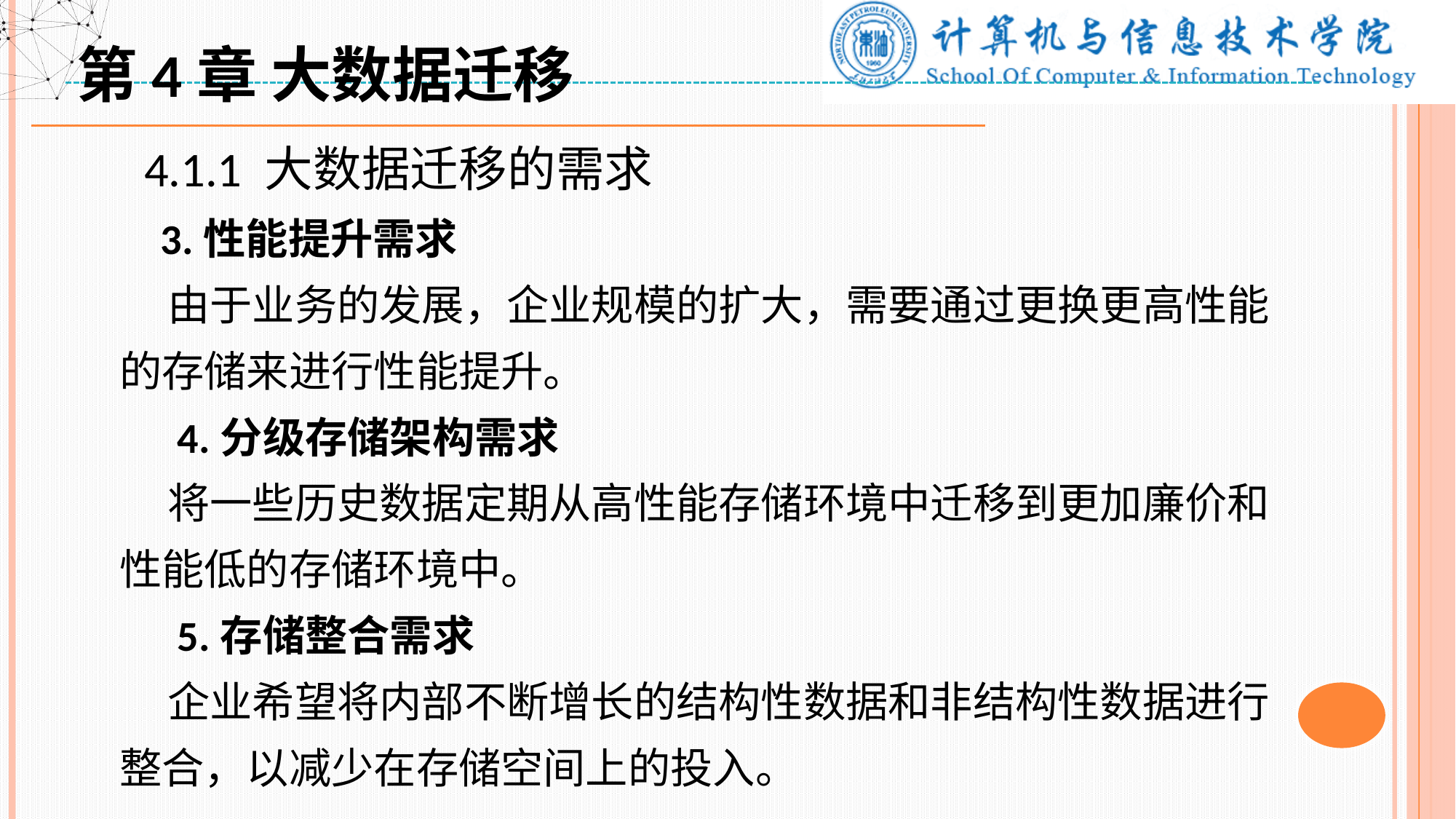

第4章 大数据迁移
   4.1.1 大数据迁移的需求
     3.性能提升需求
    由于业务的发展，企业规模的扩大，需要通过更换更高性能的存储来进行性能提升。
      4.分级存储架构需求
    将一些历史数据定期从高性能存储环境中迁移到更加廉价和性能低的存储环境中。
      5.存储整合需求
    企业希望将内部不断增长的结构性数据和非结构性数据进行整合，以减少在存储空间上的投入。